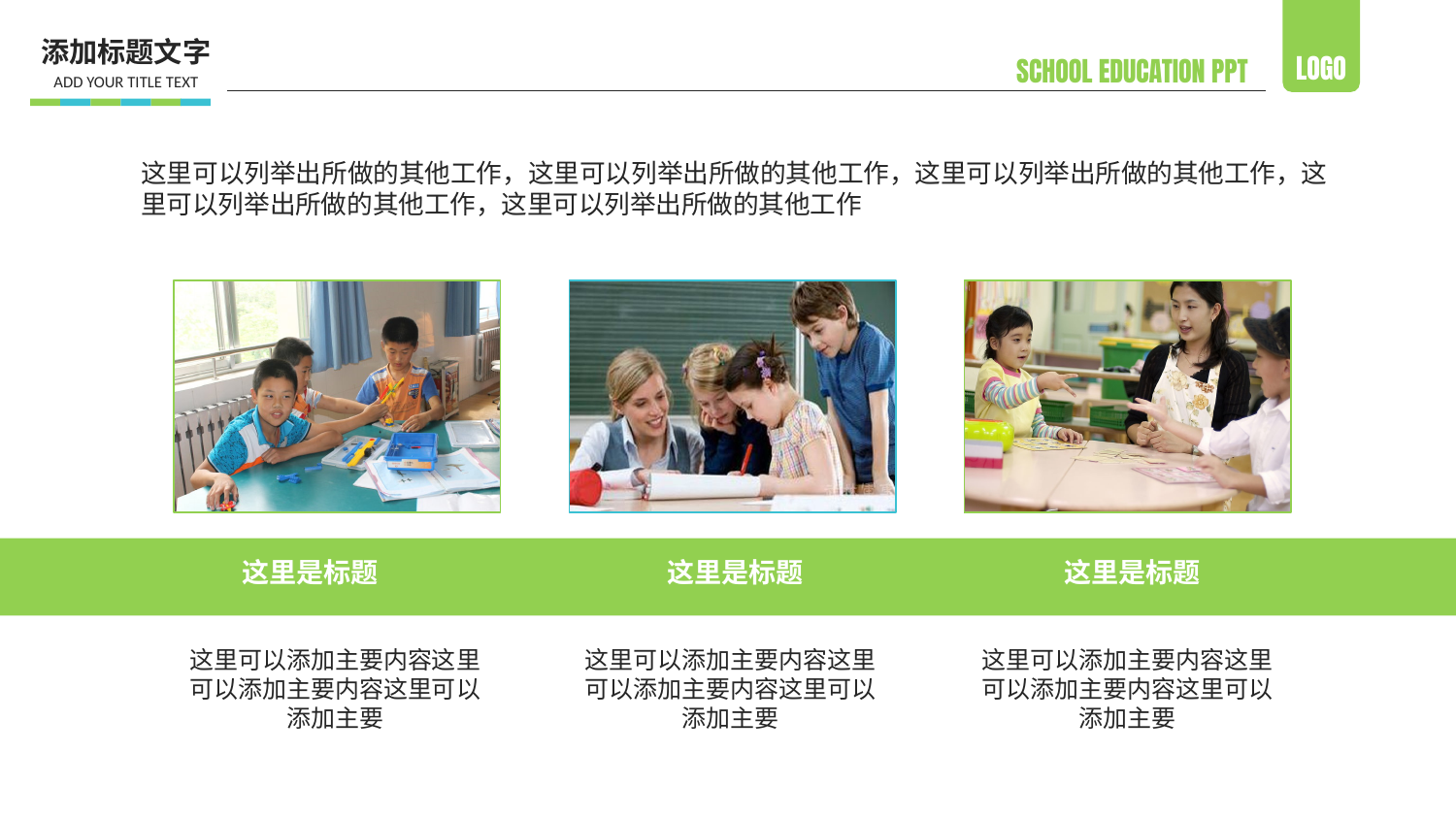

添加标题文字
ADD YOUR TITLE TEXT
这里可以列举出所做的其他工作，这里可以列举出所做的其他工作，这里可以列举出所做的其他工作，这里可以列举出所做的其他工作，这里可以列举出所做的其他工作

这里是标题
这里是标题
这里是标题
这里可以添加主要内容这里可以添加主要内容这里可以添加主要
这里可以添加主要内容这里可以添加主要内容这里可以添加主要
这里可以添加主要内容这里可以添加主要内容这里可以添加主要